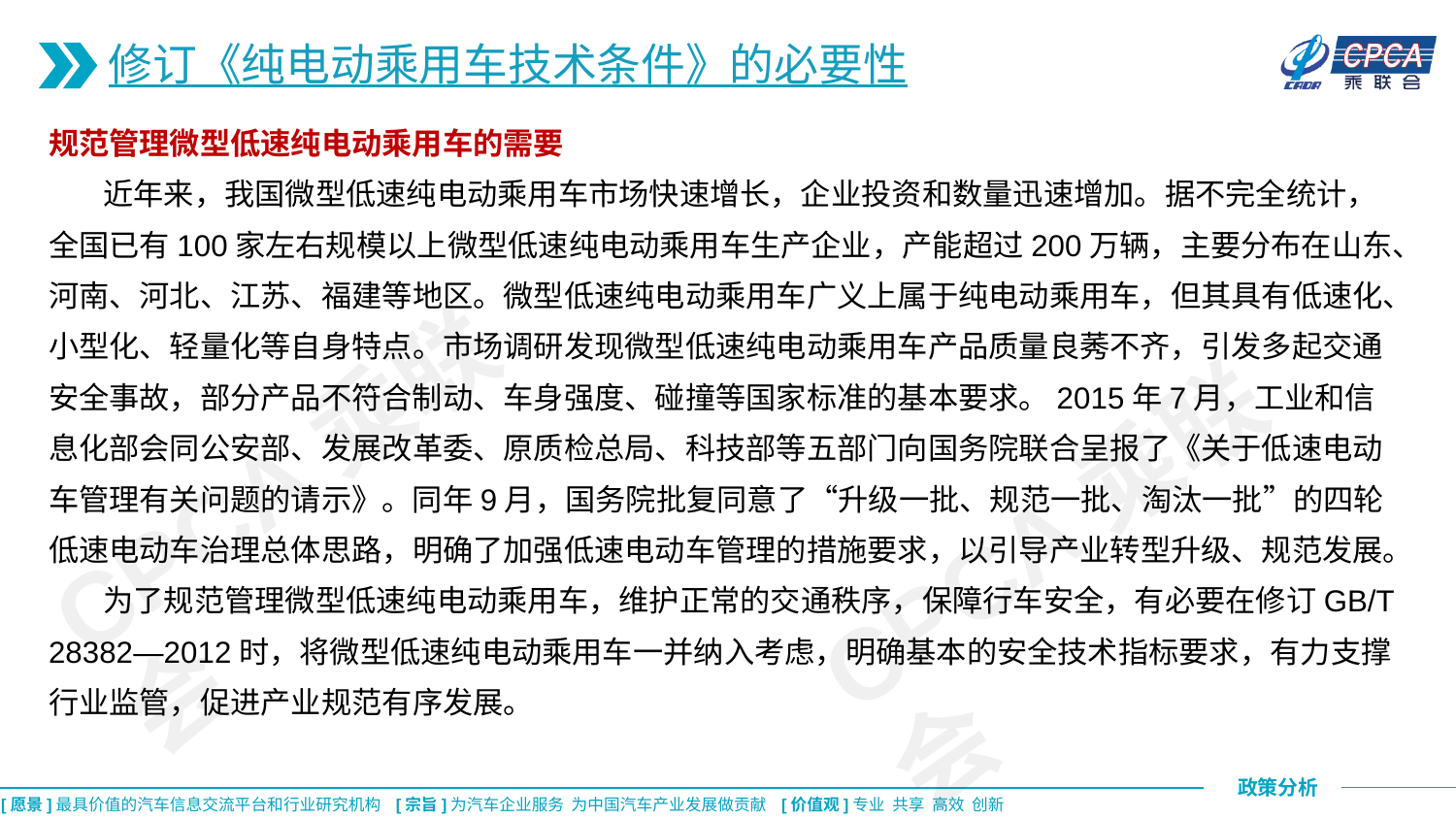

修订《纯电动乘用车技术条件》的必要性
规范管理微型低速纯电动乘用车的需要
       近年来，我国微型低速纯电动乘用车市场快速增长，企业投资和数量迅速增加。据不完全统计，全国已有100家左右规模以上微型低速纯电动乘用车生产企业，产能超过200万辆，主要分布在山东、河南、河北、江苏、福建等地区。微型低速纯电动乘用车广义上属于纯电动乘用车，但其具有低速化、小型化、轻量化等自身特点。市场调研发现微型低速纯电动乘用车产品质量良莠不齐，引发多起交通安全事故，部分产品不符合制动、车身强度、碰撞等国家标准的基本要求。2015年7月，工业和信息化部会同公安部、发展改革委、原质检总局、科技部等五部门向国务院联合呈报了《关于低速电动车管理有关问题的请示》。同年9月，国务院批复同意了“升级一批、规范一批、淘汰一批”的四轮低速电动车治理总体思路，明确了加强低速电动车管理的措施要求，以引导产业转型升级、规范发展。
       为了规范管理微型低速纯电动乘用车，维护正常的交通秩序，保障行车安全，有必要在修订GB/T 28382—2012时，将微型低速纯电动乘用车一并纳入考虑，明确基本的安全技术指标要求，有力支撑行业监管，促进产业规范有序发展。
CPCA乘联会
CPCA乘联会